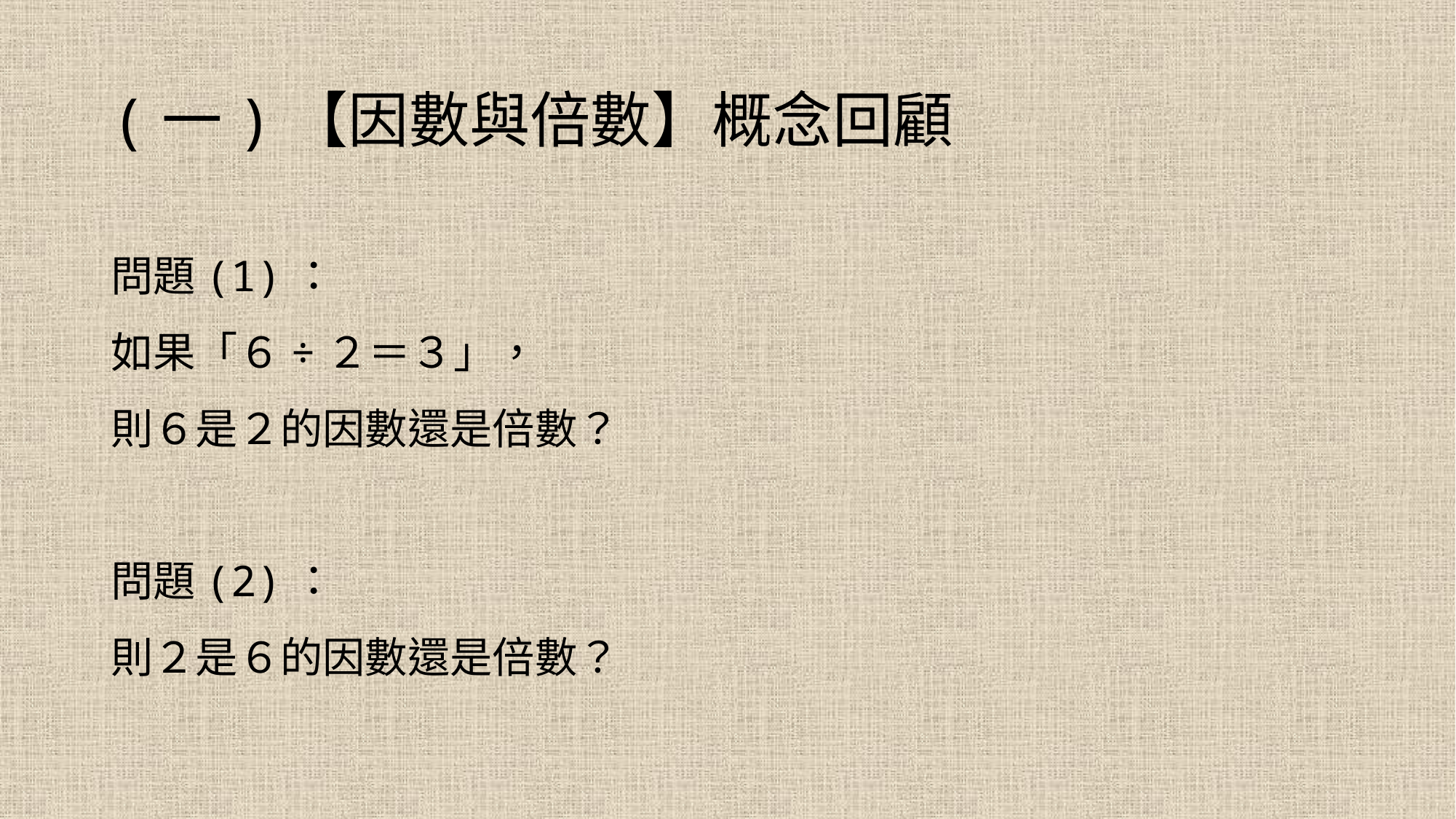

# (一)【因數與倍數】概念回顧
問題(1)：
如果「６÷２＝３」，
則６是２的因數還是倍數？

問題(2)：
則２是６的因數還是倍數？